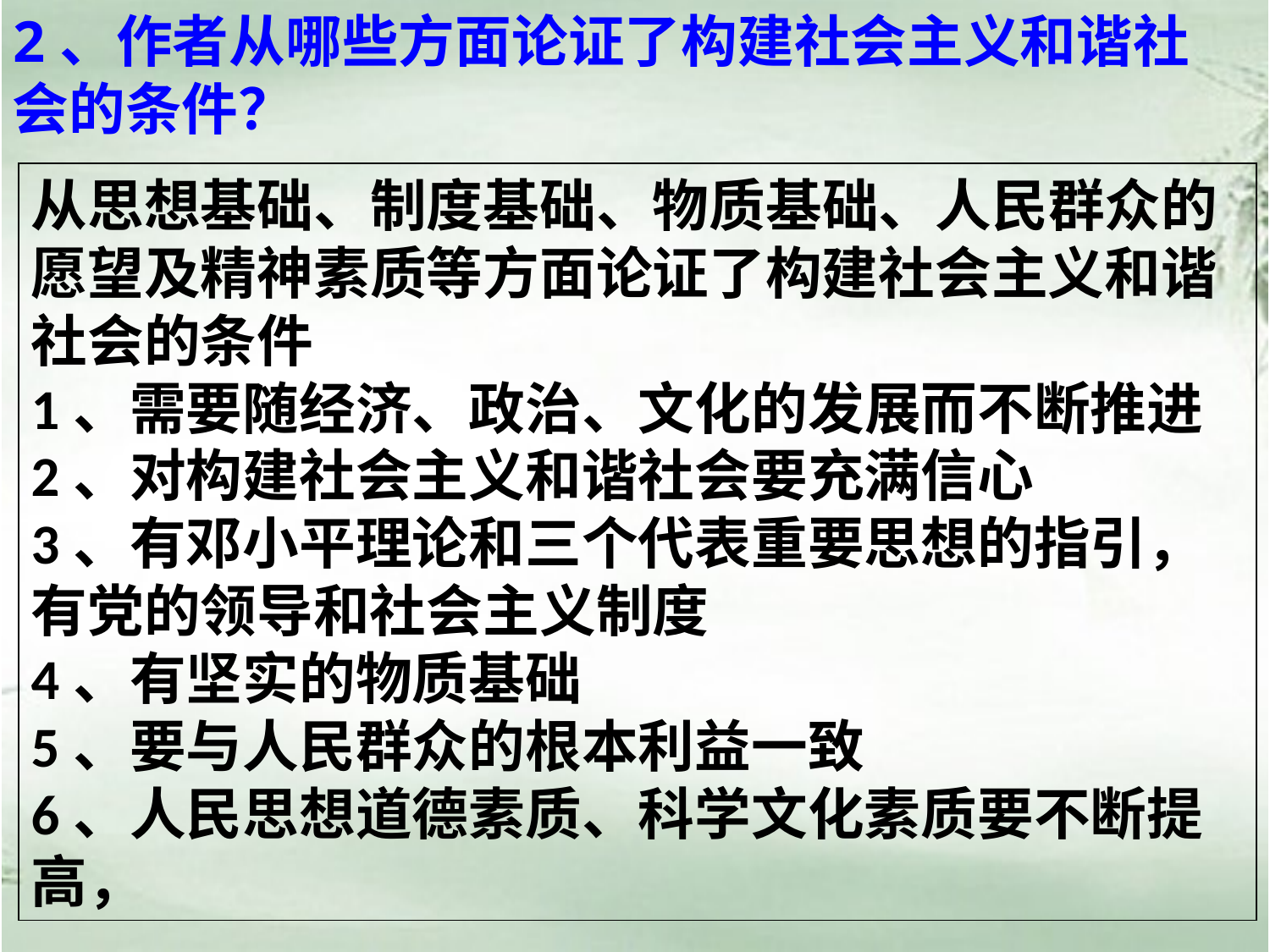

2、作者从哪些方面论证了构建社会主义和谐社会的条件？

从思想基础、制度基础、物质基础、人民群众的愿望及精神素质等方面论证了构建社会主义和谐社会的条件
1、需要随经济、政治、文化的发展而不断推进
2、对构建社会主义和谐社会要充满信心
3、有邓小平理论和三个代表重要思想的指引，有党的领导和社会主义制度
4、有坚实的物质基础
5、要与人民群众的根本利益一致
6、人民思想道德素质、科学文化素质要不断提高，